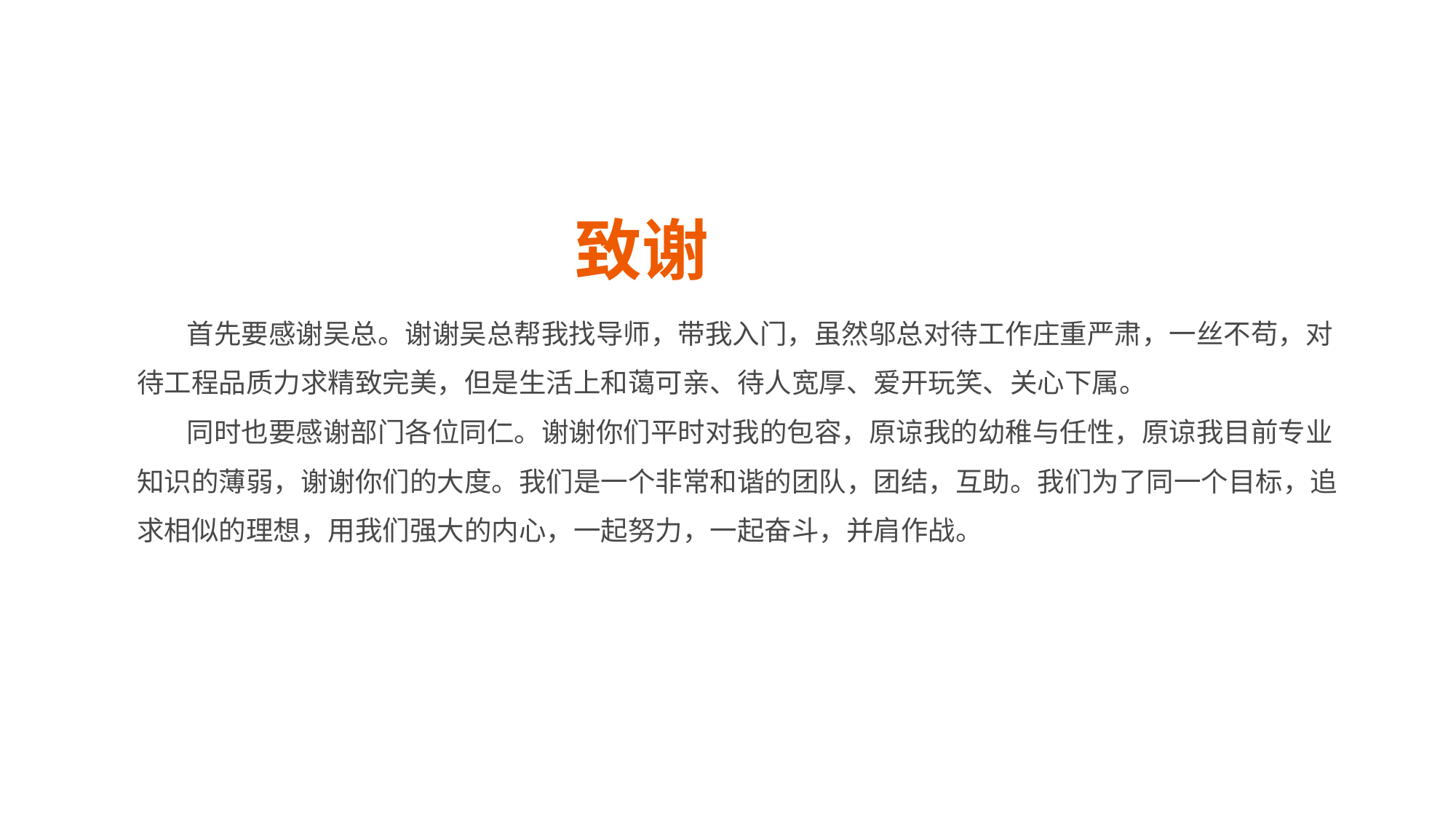

致谢
       首先要感谢吴总。谢谢吴总帮我找导师，带我入门，虽然邬总对待工作庄重严肃，一丝不苟，对待工程品质力求精致完美，但是生活上和蔼可亲、待人宽厚、爱开玩笑、关心下属。
       同时也要感谢部门各位同仁。谢谢你们平时对我的包容，原谅我的幼稚与任性，原谅我目前专业知识的薄弱，谢谢你们的大度。我们是一个非常和谐的团队，团结，互助。我们为了同一个目标，追求相似的理想，用我们强大的内心，一起努力，一起奋斗，并肩作战。